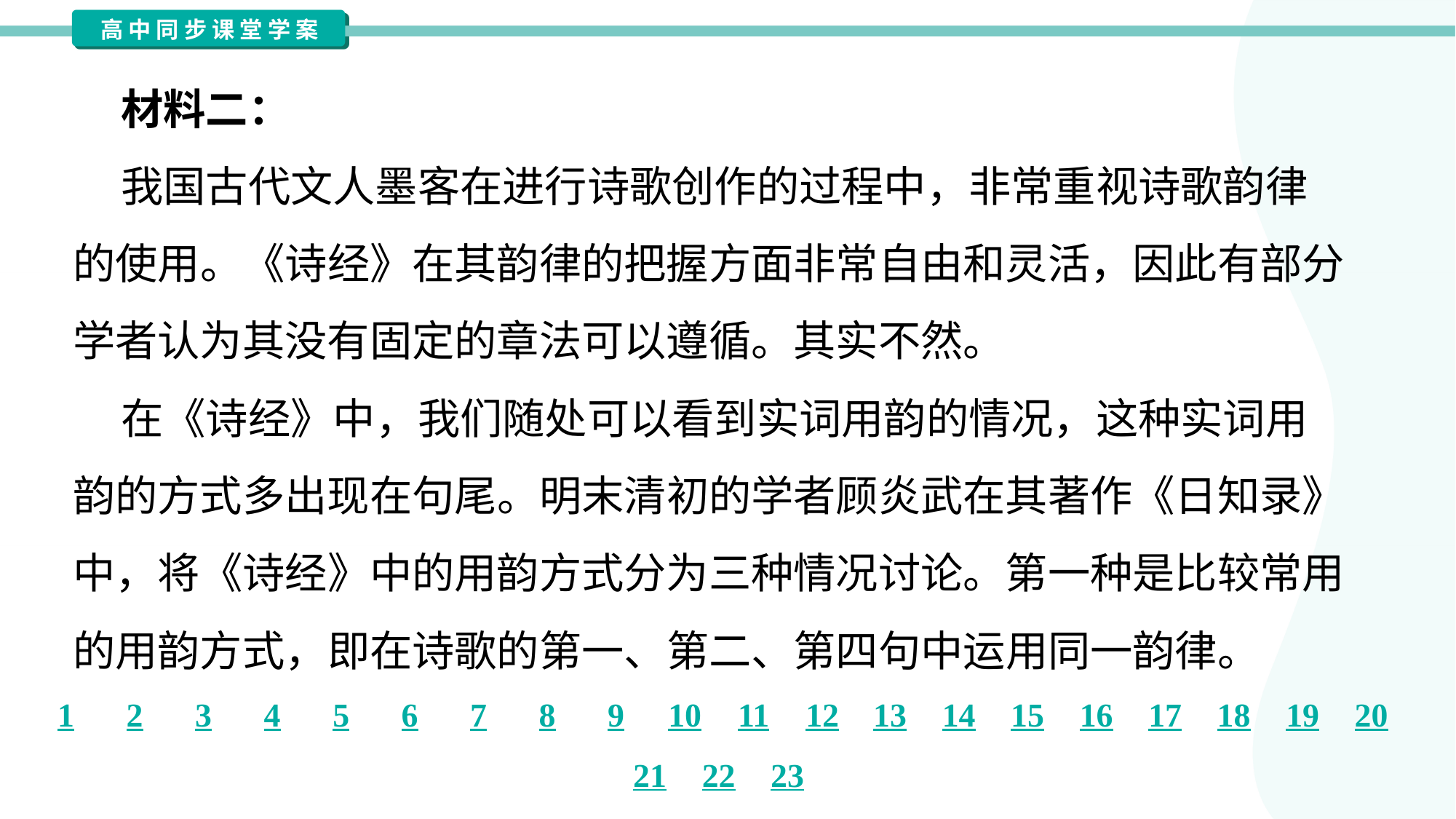

材料二：
    我国古代文人墨客在进行诗歌创作的过程中，非常重视诗歌韵律
的使用。《诗经》在其韵律的把握方面非常自由和灵活，因此有部分
学者认为其没有固定的章法可以遵循。其实不然。
    在《诗经》中，我们随处可以看到实词用韵的情况，这种实词用
韵的方式多出现在句尾。明末清初的学者顾炎武在其著作《日知录》
中，将《诗经》中的用韵方式分为三种情况讨论。第一种是比较常用
的用韵方式，即在诗歌的第一、第二、第四句中运用同一韵律。